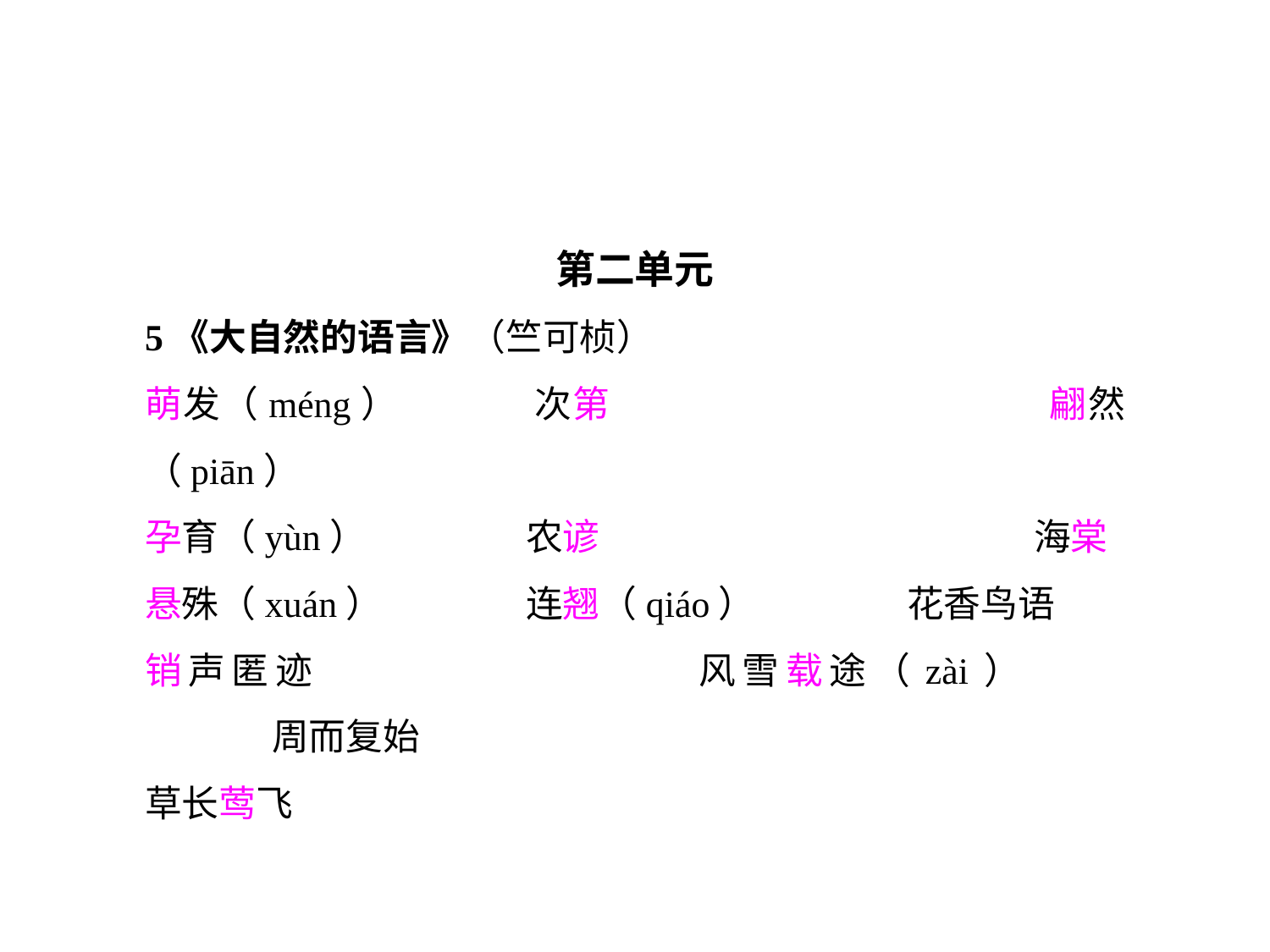

第二单元
5《大自然的语言》（竺可桢）
萌发（méng）		次第				翩然（piān）
孕育（yùn）		农谚				海棠
悬殊（xuán）		连翘（qiáo）		花香鸟语
销声匿迹			风雪载途（zài）		周而复始
草长莺飞